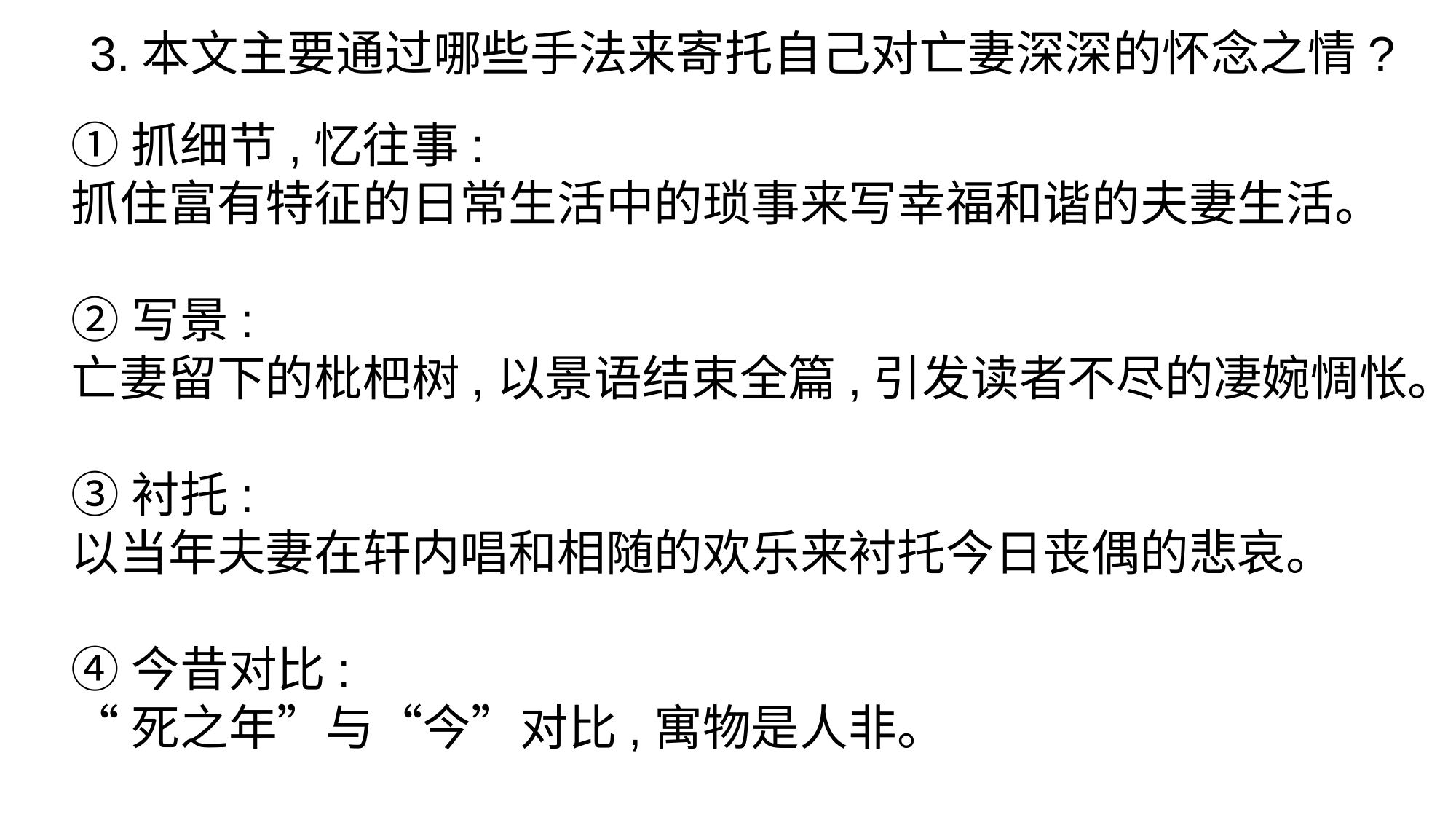

3.本文主要通过哪些手法来寄托自己对亡妻深深的怀念之情?
①抓细节,忆往事:
抓住富有特征的日常生活中的琐事来写幸福和谐的夫妻生活。

②写景:
亡妻留下的枇杷树,以景语结束全篇,引发读者不尽的凄婉惆怅。

③衬托:
以当年夫妻在轩内唱和相随的欢乐来衬托今日丧偶的悲哀。

④今昔对比:
“死之年”与“今”对比,寓物是人非。